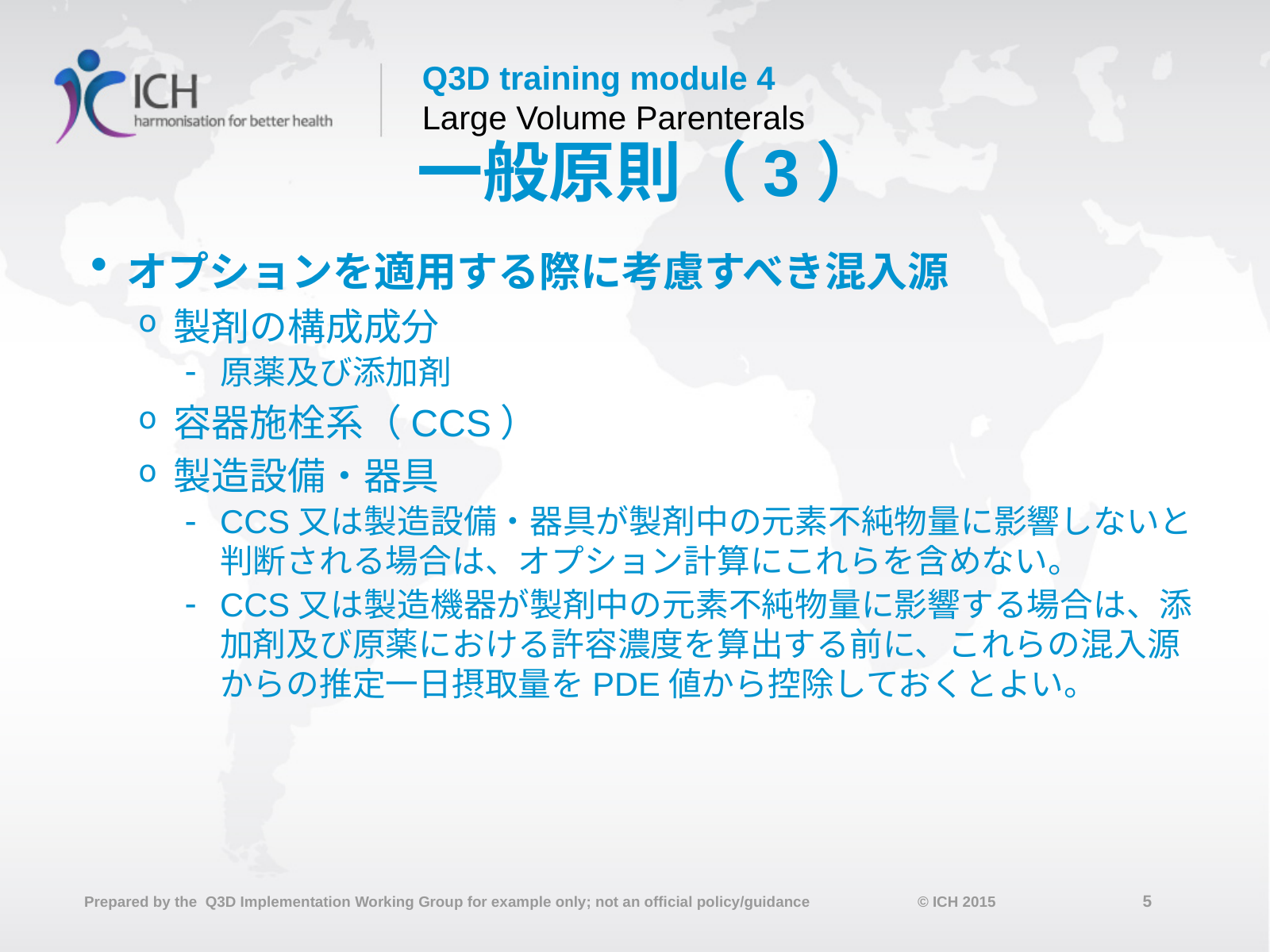

# 一般原則（3）
オプションを適用する際に考慮すべき混入源
製剤の構成成分
原薬及び添加剤
容器施栓系（CCS）
製造設備・器具
CCS又は製造設備・器具が製剤中の元素不純物量に影響しないと判断される場合は、オプション計算にこれらを含めない。
CCS又は製造機器が製剤中の元素不純物量に影響する場合は、添加剤及び原薬における許容濃度を算出する前に、これらの混入源からの推定一日摂取量をPDE値から控除しておくとよい。